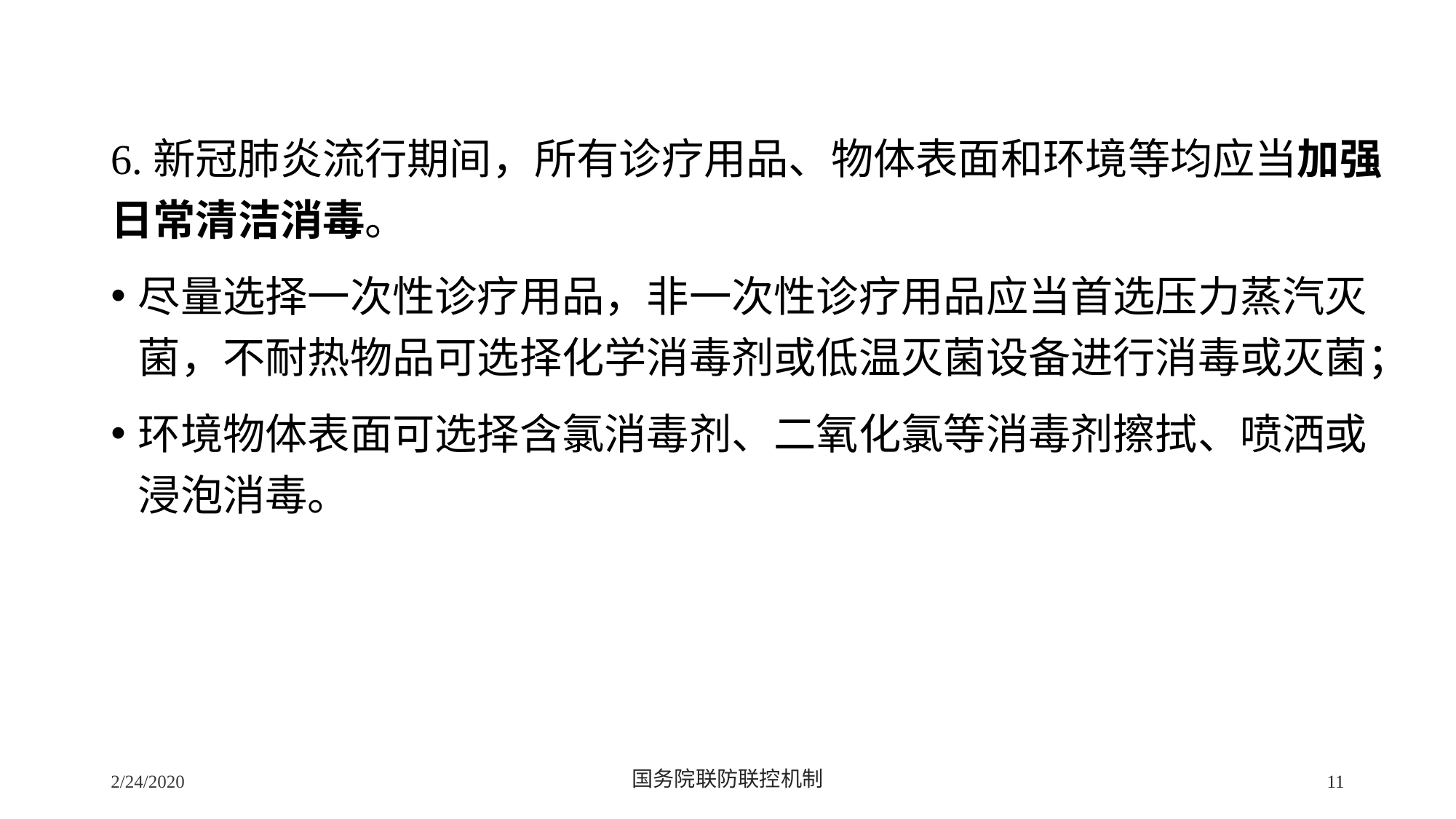

6.新冠肺炎流行期间，所有诊疗用品、物体表面和环境等均应当加强日常清洁消毒。
尽量选择一次性诊疗用品，非一次性诊疗用品应当首选压力蒸汽灭菌，不耐热物品可选择化学消毒剂或低温灭菌设备进行消毒或灭菌；
环境物体表面可选择含氯消毒剂、二氧化氯等消毒剂擦拭、喷洒或浸泡消毒。

2/24/2020
国务院联防联控机制
11